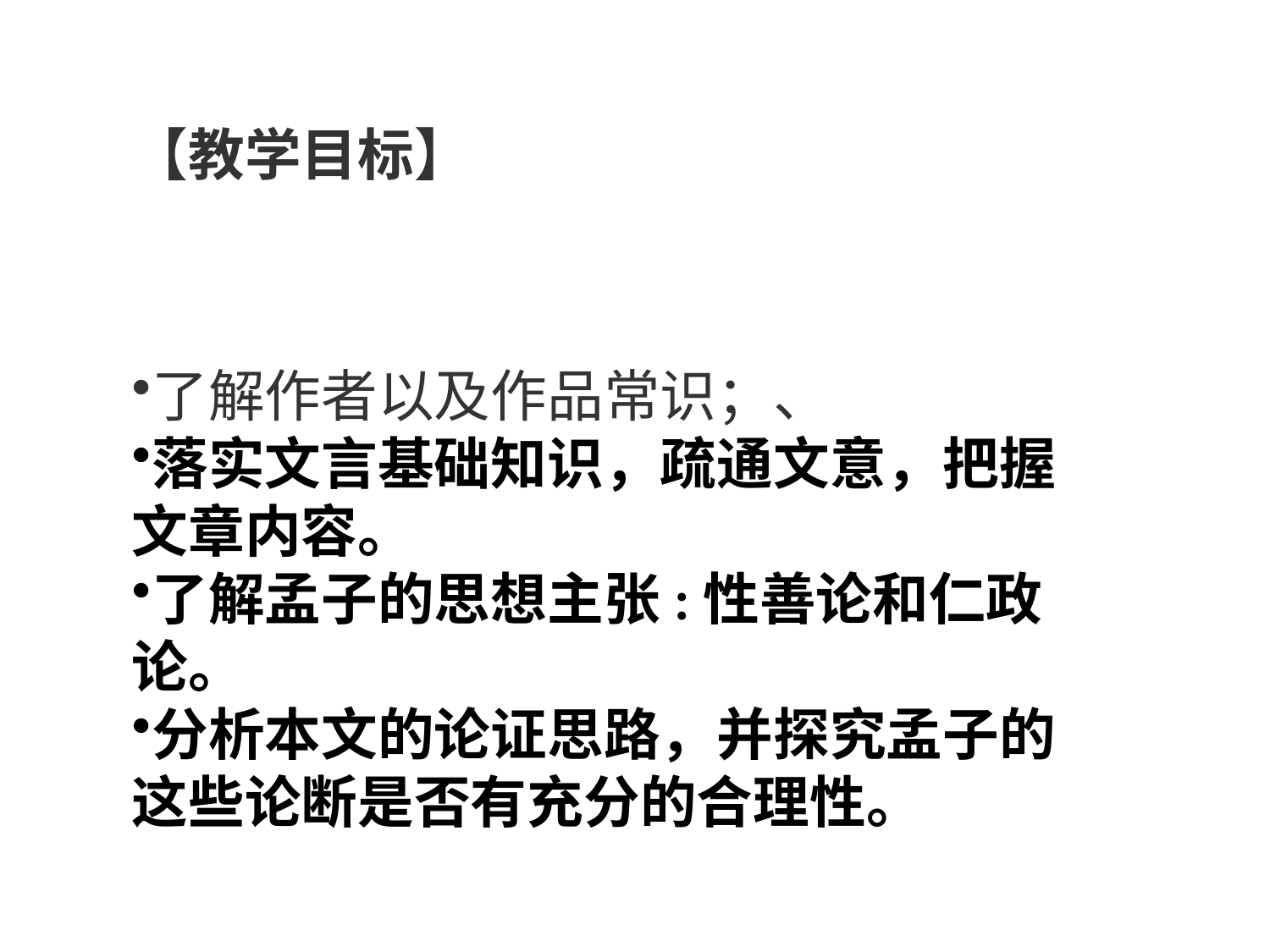

【教学目标】

了解作者以及作品常识；、
落实文言基础知识，疏通文意，把握文章内容。
了解孟子的思想主张:性善论和仁政论。
分析本文的论证思路，并探究孟子的这些论断是否有充分的合理性。